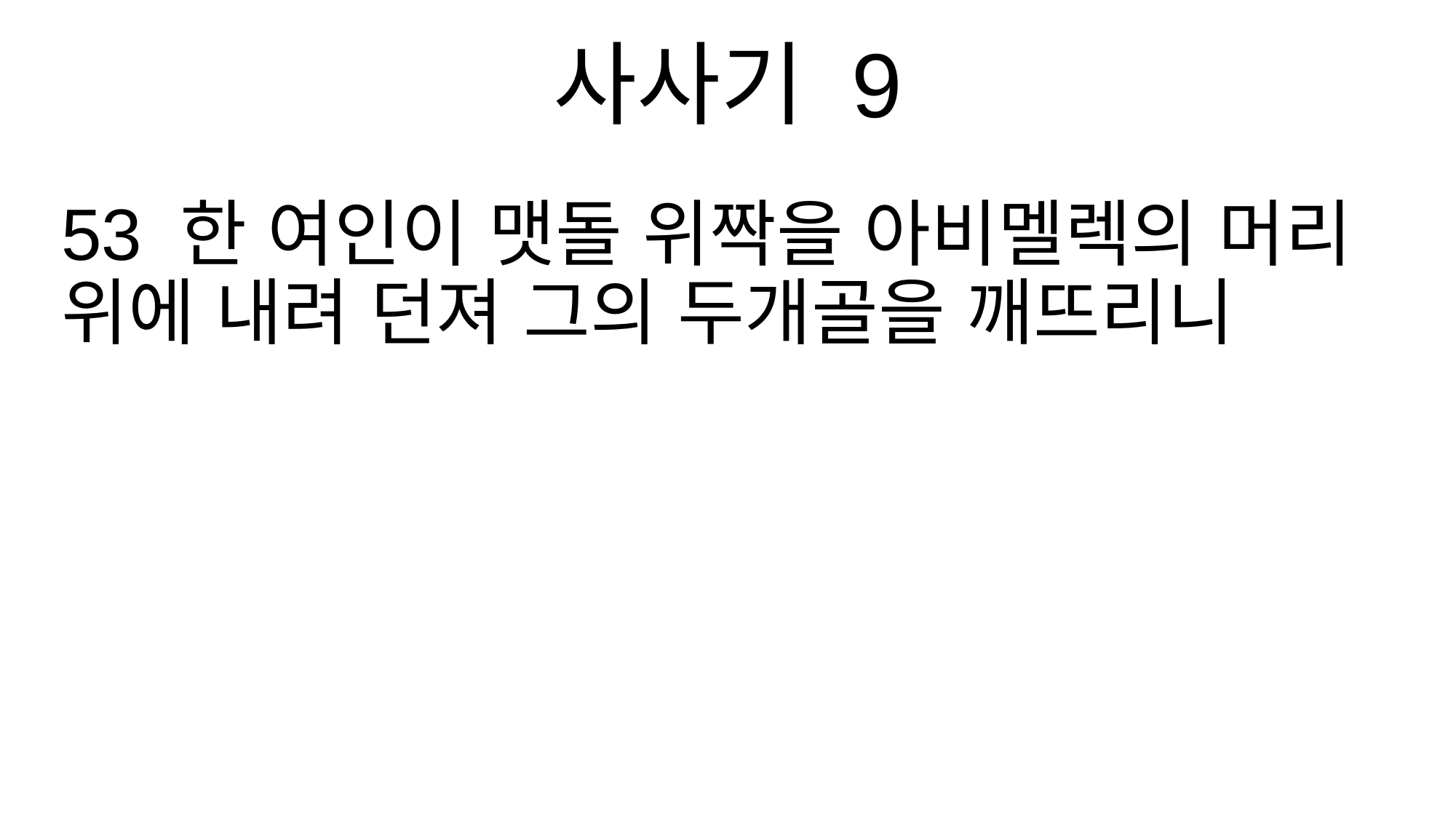

사사기 9
53 한 여인이 맷돌 위짝을 아비멜렉의 머리 위에 내려 던져 그의 두개골을 깨뜨리니